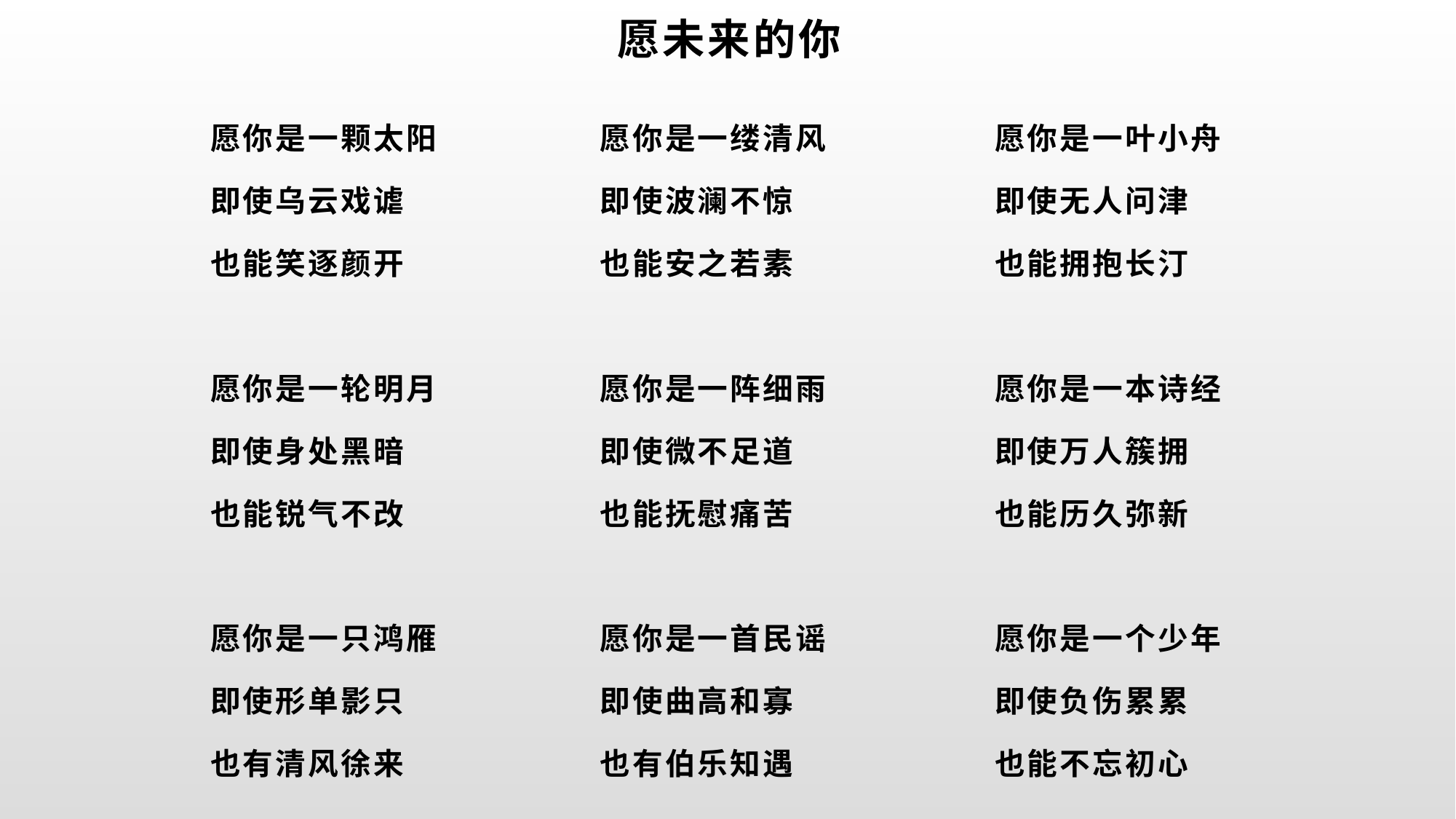

# 愿未来的你
愿你是一颗太阳
即使乌云戏谑
也能笑逐颜开

愿你是一轮明月
即使身处黑暗
也能锐气不改

愿你是一只鸿雁
即使形单影只
也有清风徐来

愿你是一缕清风
即使波澜不惊
也能安之若素

愿你是一阵细雨
即使微不足道
也能抚慰痛苦

愿你是一首民谣
即使曲高和寡
也有伯乐知遇

愿你是一叶小舟
即使无人问津
也能拥抱长汀

愿你是一本诗经
即使万人簇拥
也能历久弥新

愿你是一个少年
即使负伤累累
也能不忘初心